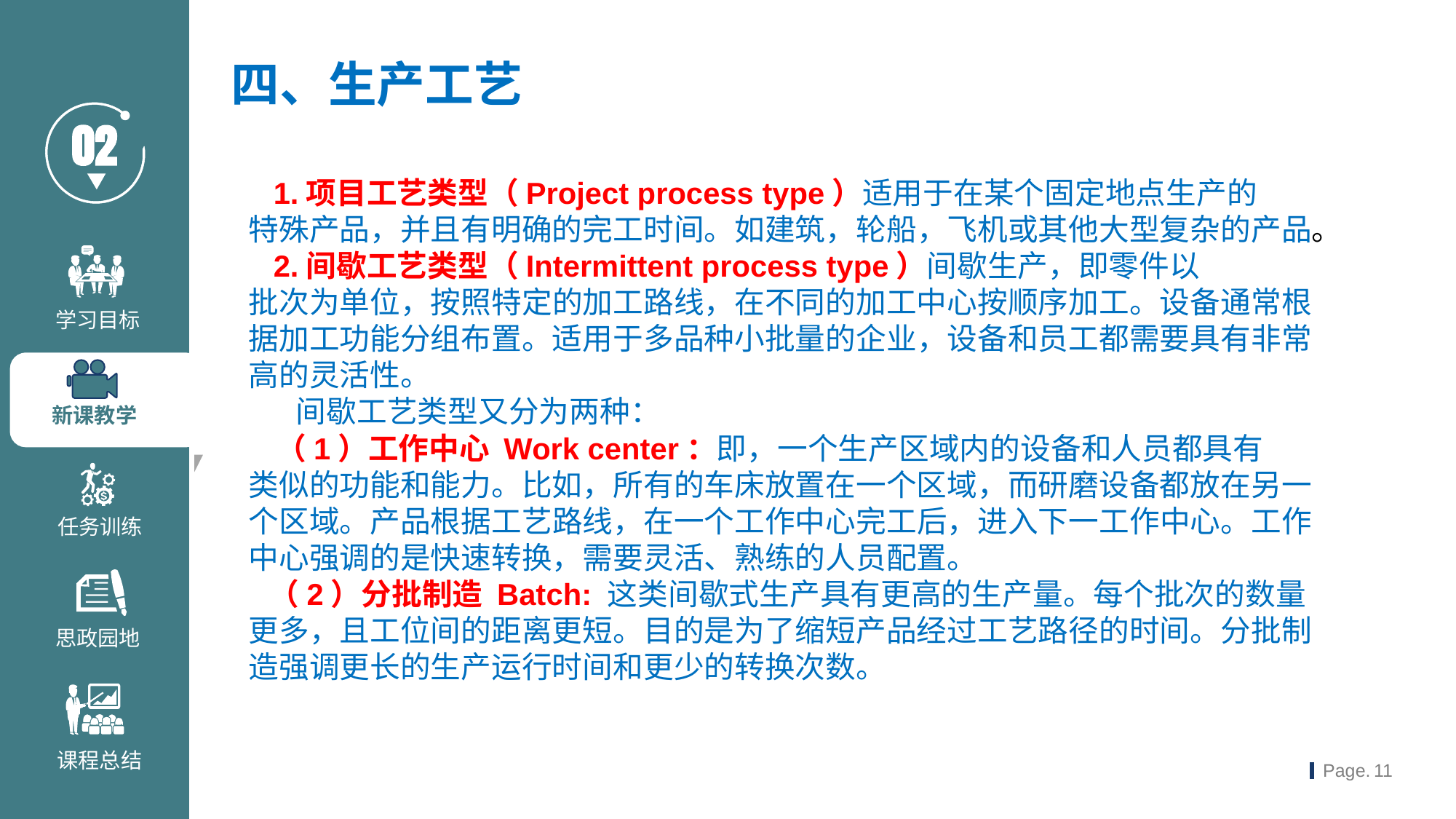

四、生产工艺
   1.项目工艺类型（Project process type）适用于在某个固定地点生产的
特殊产品，并且有明确的完工时间。如建筑，轮船，飞机或其他大型复杂的产品。
   2.间歇工艺类型（Intermittent process type）间歇生产，即零件以
批次为单位，按照特定的加工路线，在不同的加工中心按顺序加工。设备通常根据加工功能分组布置。适用于多品种小批量的企业，设备和员工都需要具有非常高的灵活性。
      间歇工艺类型又分为两种：
   （1）工作中心 Work center：即，一个生产区域内的设备和人员都具有
类似的功能和能力。比如，所有的车床放置在一个区域，而研磨设备都放在另一个区域。产品根据工艺路线，在一个工作中心完工后，进入下一工作中心。工作中心强调的是快速转换，需要灵活、熟练的人员配置。
  （2）分批制造 Batch: 这类间歇式生产具有更高的生产量。每个批次的数量更多，且工位间的距离更短。目的是为了缩短产品经过工艺路径的时间。分批制造强调更长的生产运行时间和更少的转换次数。